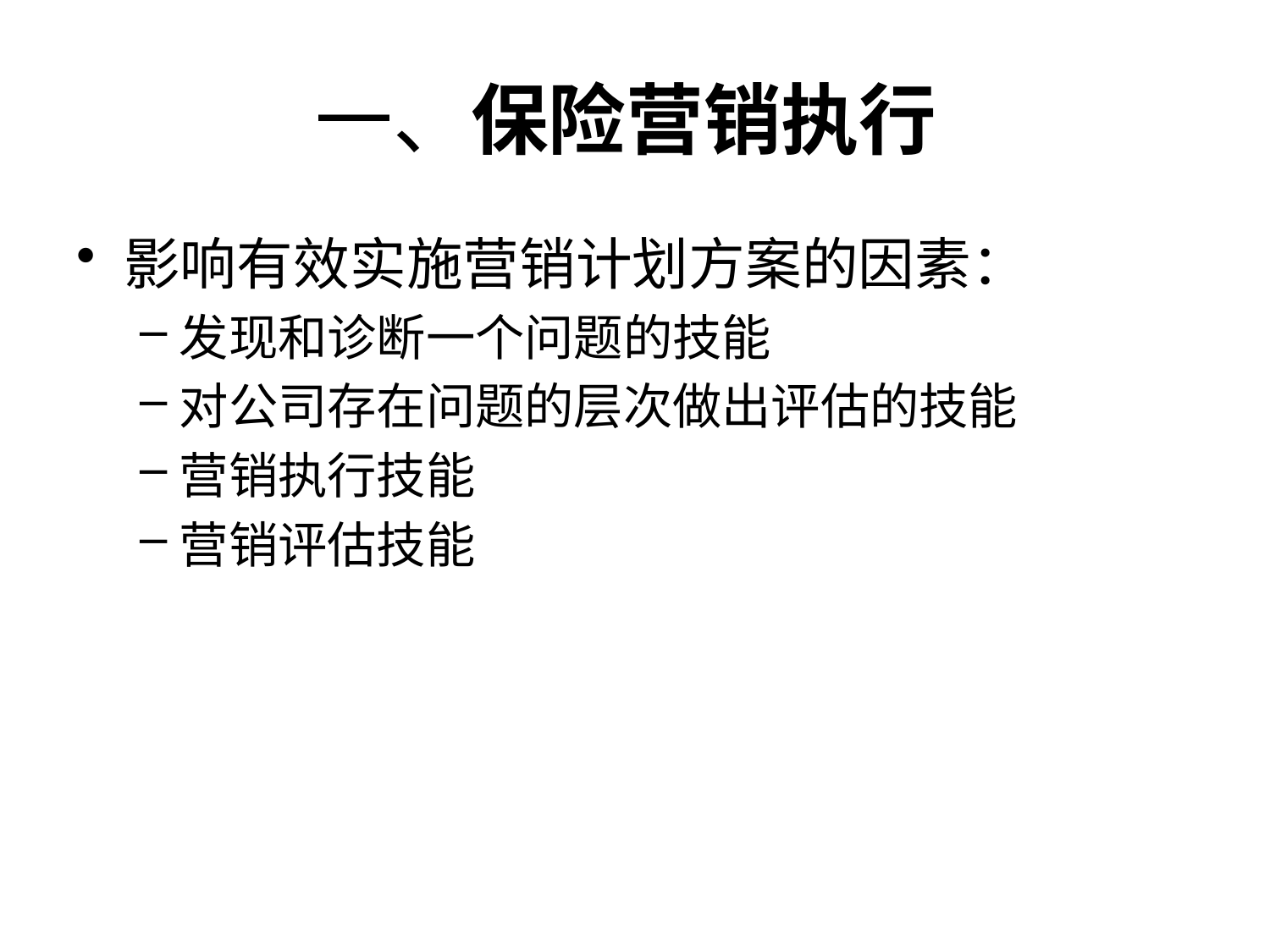

# 一、保险营销执行
影响有效实施营销计划方案的因素：
发现和诊断一个问题的技能
对公司存在问题的层次做出评估的技能
营销执行技能
营销评估技能